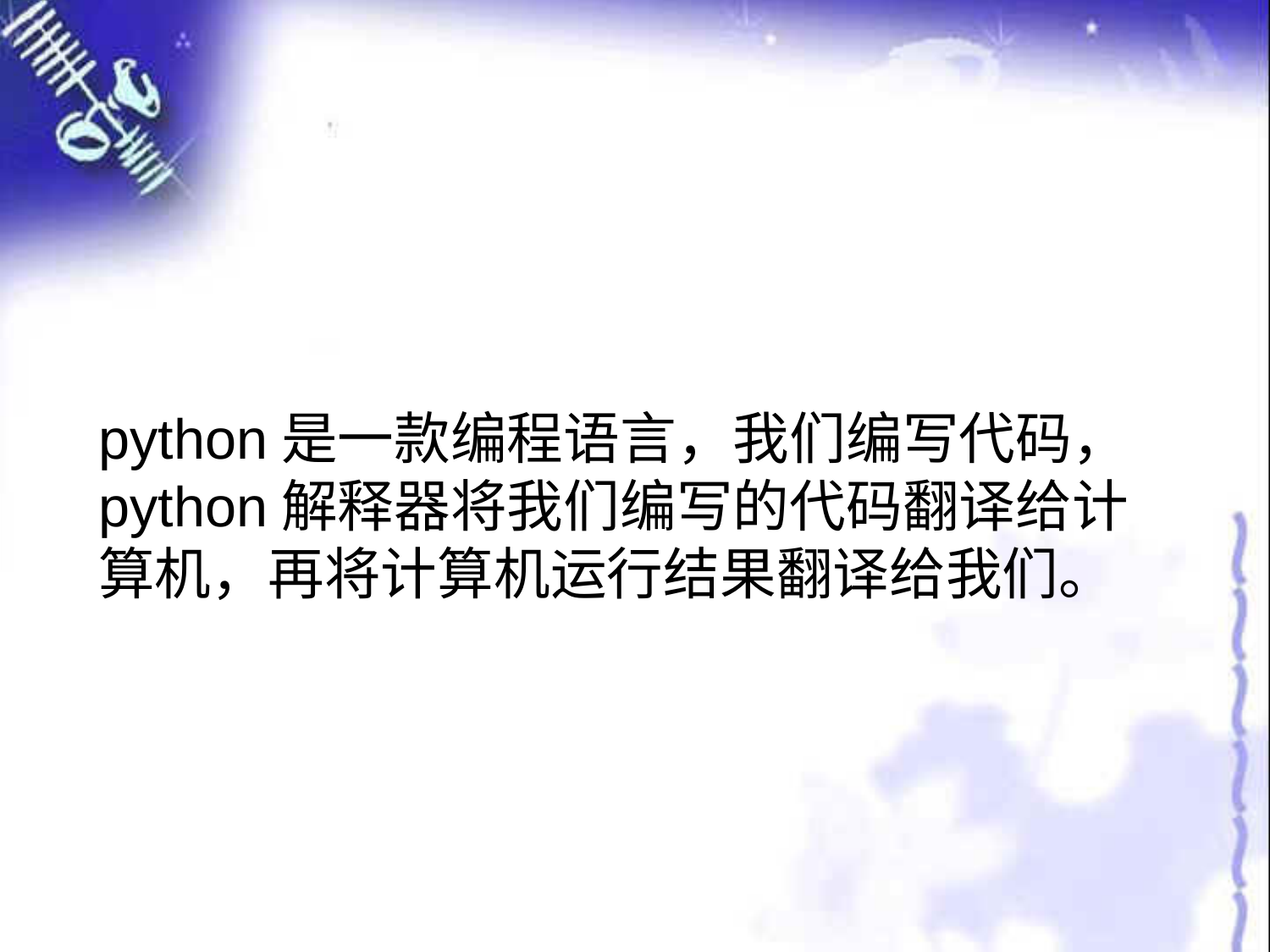

python是一款编程语言，我们编写代码，python解释器将我们编写的代码翻译给计算机，再将计算机运行结果翻译给我们。
#